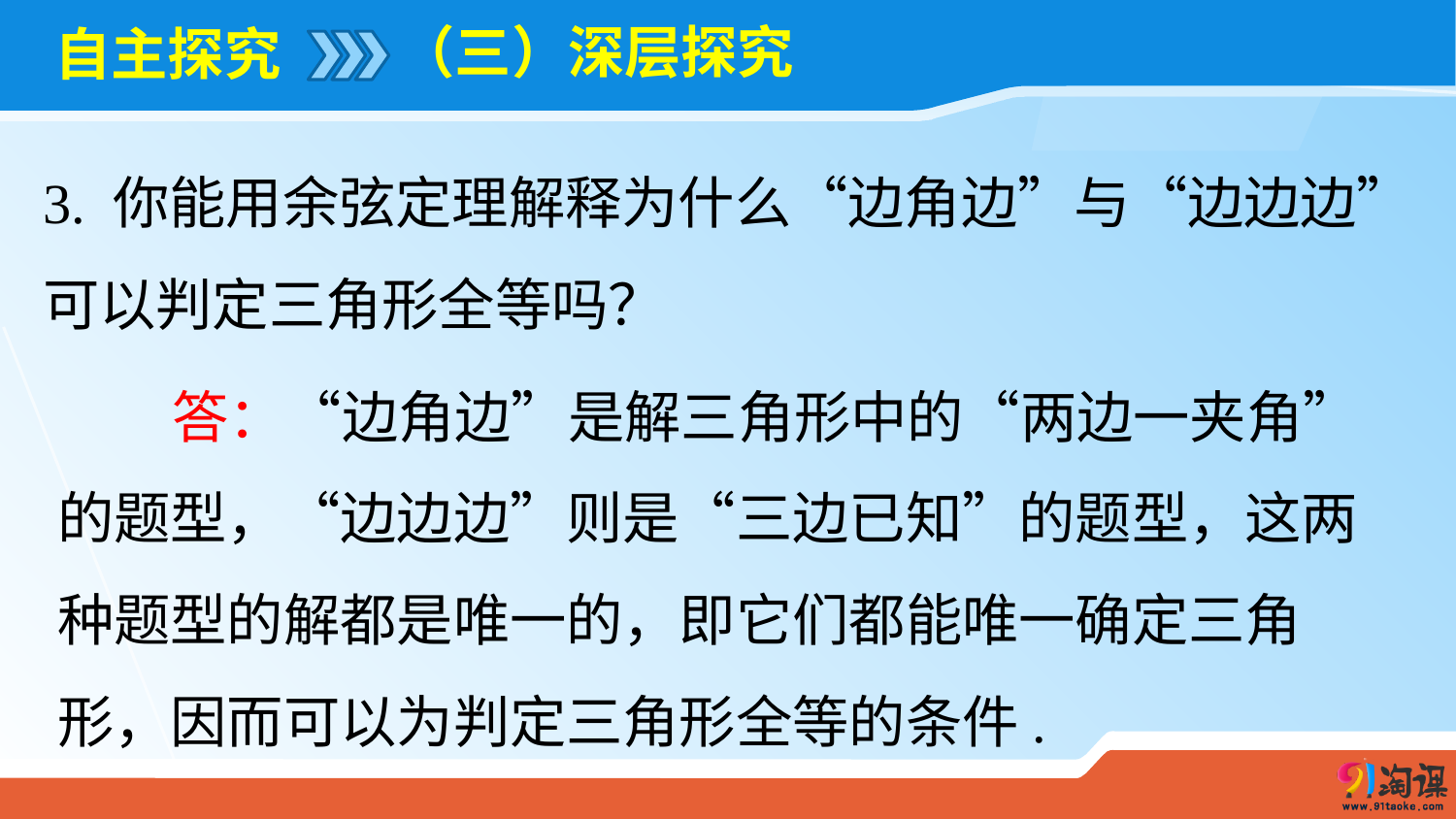

（三）深层探究
# 自主探究
3. 你能用余弦定理解释为什么“边角边”与“边边边”可以判定三角形全等吗？
        答：“边角边”是解三角形中的“两边一夹角”的题型，“边边边”则是“三边已知”的题型，这两种题型的解都是唯一的，即它们都能唯一确定三角形，因而可以为判定三角形全等的条件.